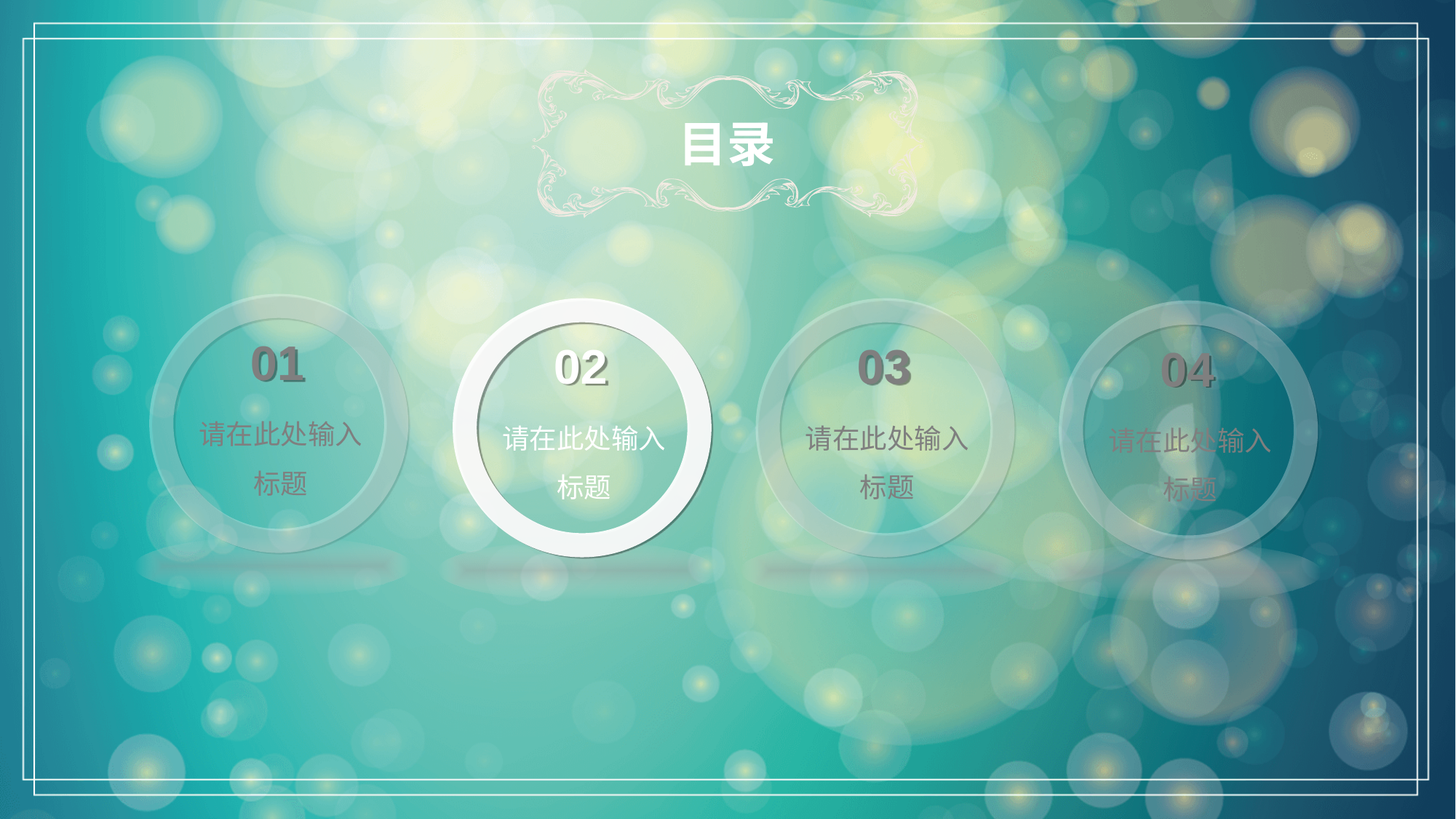

目录

请在此处输入标题

01
02
03
04
请在此处输入标题
请在此处输入标题
请在此处输入标题